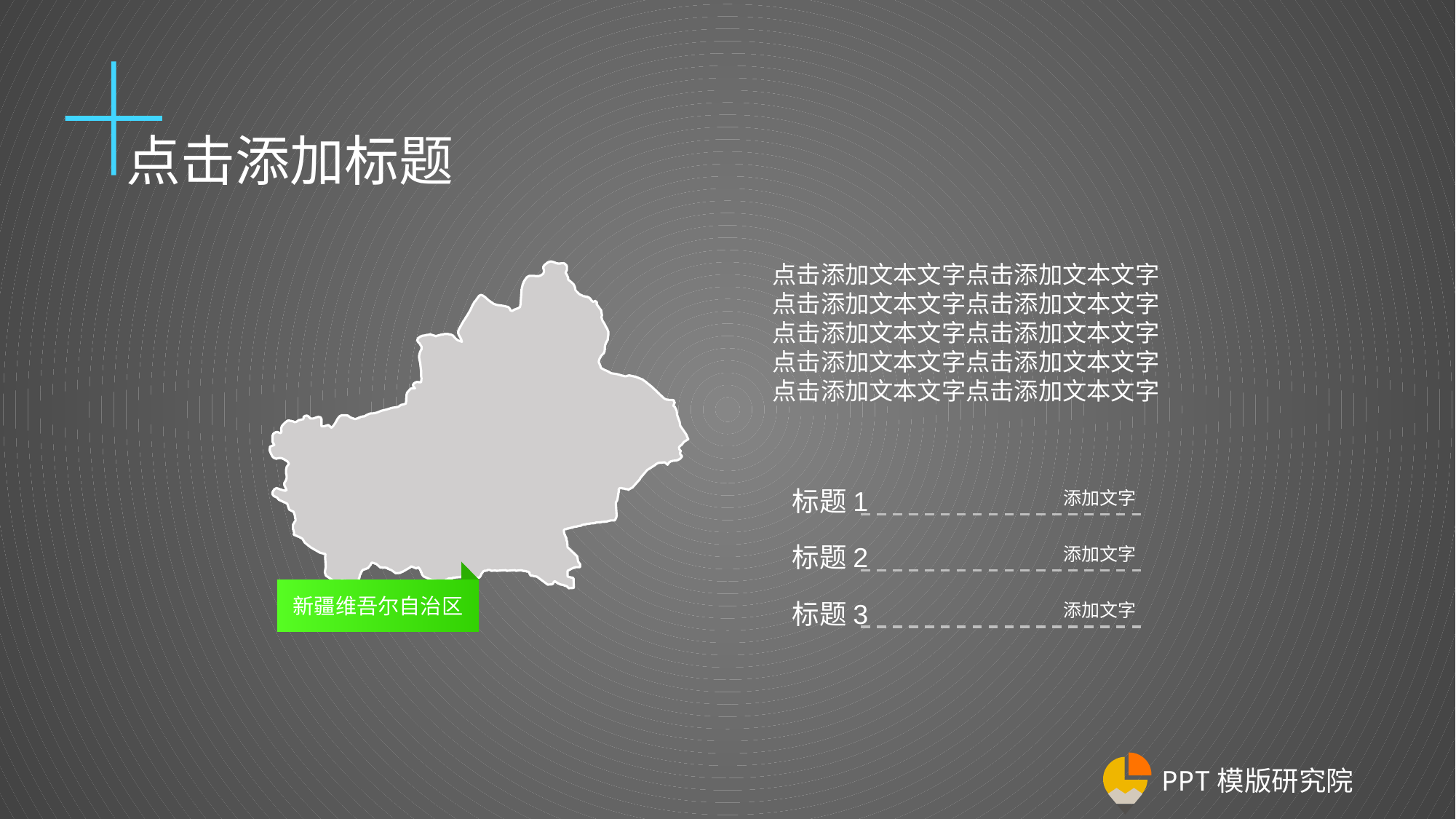

点击添加标题
点击添加文本文字点击添加文本文字点击添加文本文字点击添加文本文字点击添加文本文字点击添加文本文字
点击添加文本文字点击添加文本文字点击添加文本文字点击添加文本文字

标题1
添加文字
标题2
添加文字

新疆维吾尔自治区
标题3
添加文字